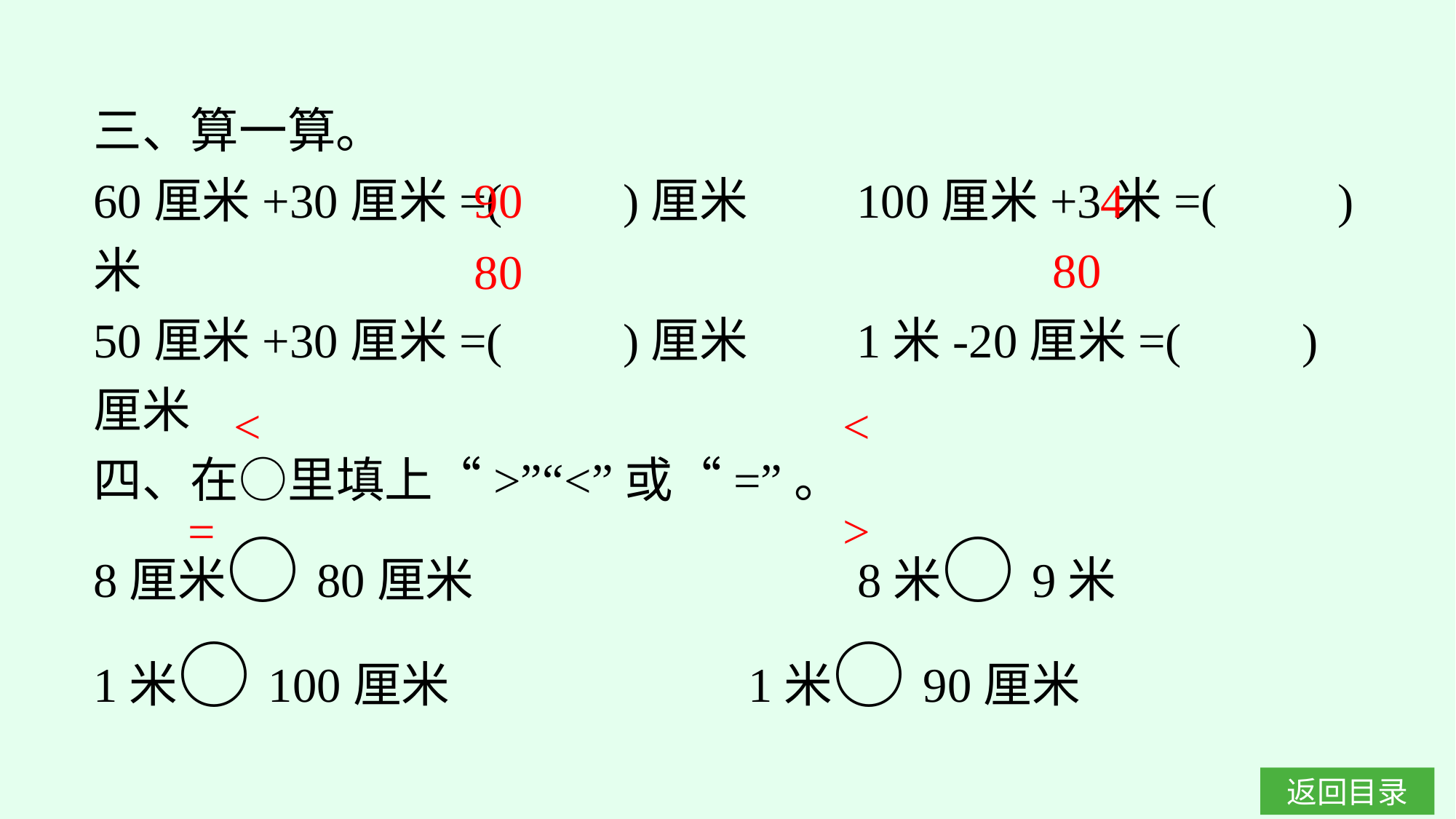

三、算一算。
60厘米+30厘米=(　　)厘米　　100厘米+3米=(　　)米
50厘米+30厘米=(　　)厘米　　1米-20厘米=(　　)厘米
四、在○里填上“>”“<”或“=”。
8厘米○80厘米　　　　　　	8米○9米
1米○100厘米				1米○90厘米
90
4
80
80
<
<
=
>